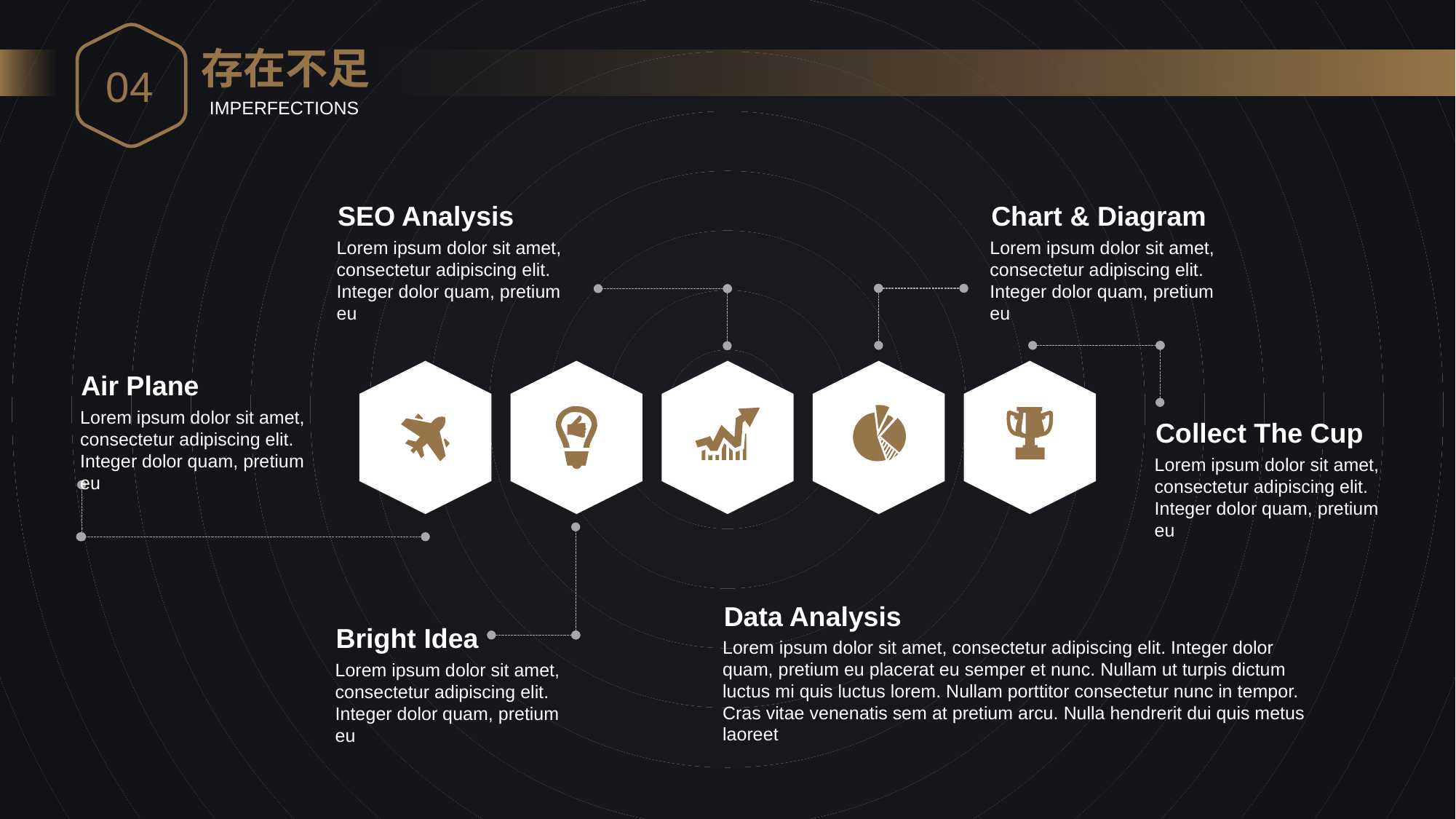

04
存在不足

IMPERFECTIONS
SEO Analysis
Lorem ipsum dolor sit amet, consectetur adipiscing elit. Integer dolor quam, pretium eu
Chart & Diagram
Lorem ipsum dolor sit amet, consectetur adipiscing elit. Integer dolor quam, pretium eu

Air Plane
Lorem ipsum dolor sit amet, consectetur adipiscing elit. Integer dolor quam, pretium eu
Collect The Cup
Lorem ipsum dolor sit amet, consectetur adipiscing elit. Integer dolor quam, pretium eu
Data Analysis
Bright Idea
Lorem ipsum dolor sit amet, consectetur adipiscing elit. Integer dolor quam, pretium eu
Lorem ipsum dolor sit amet, consectetur adipiscing elit. Integer dolor quam, pretium eu placerat eu semper et nunc. Nullam ut turpis dictum luctus mi quis luctus lorem. Nullam porttitor consectetur nunc in tempor. Cras vitae venenatis sem at pretium arcu. Nulla hendrerit dui quis metus laoreet